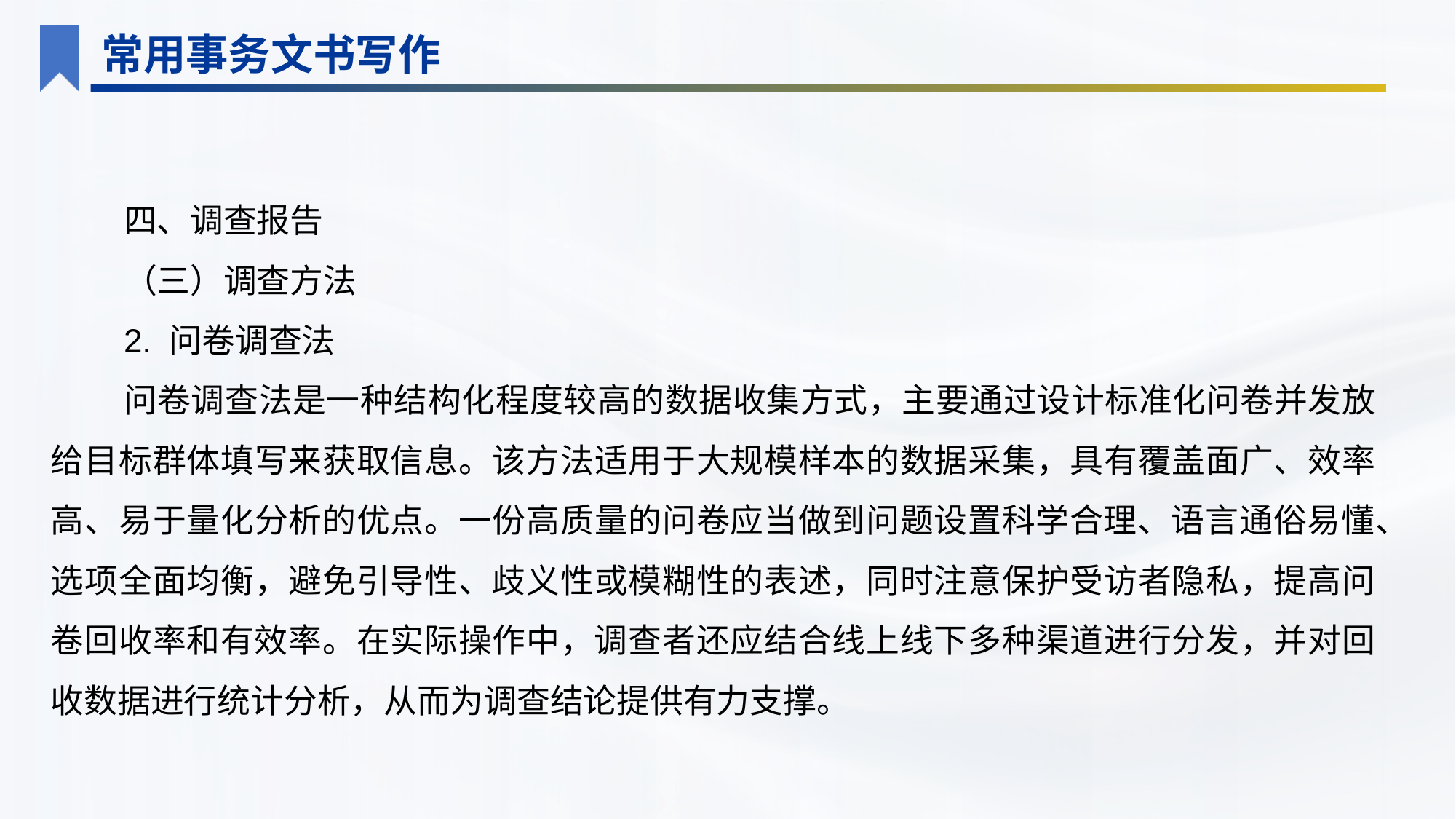

常用事务文书写作
四、调查报告
（三）调查方法
2. 问卷调查法
问卷调查法是一种结构化程度较高的数据收集方式，主要通过设计标准化问卷并发放给目标群体填写来获取信息。该方法适用于大规模样本的数据采集，具有覆盖面广、效率高、易于量化分析的优点。一份高质量的问卷应当做到问题设置科学合理、语言通俗易懂、选项全面均衡，避免引导性、歧义性或模糊性的表述，同时注意保护受访者隐私，提高问卷回收率和有效率。在实际操作中，调查者还应结合线上线下多种渠道进行分发，并对回收数据进行统计分析，从而为调查结论提供有力支撑。